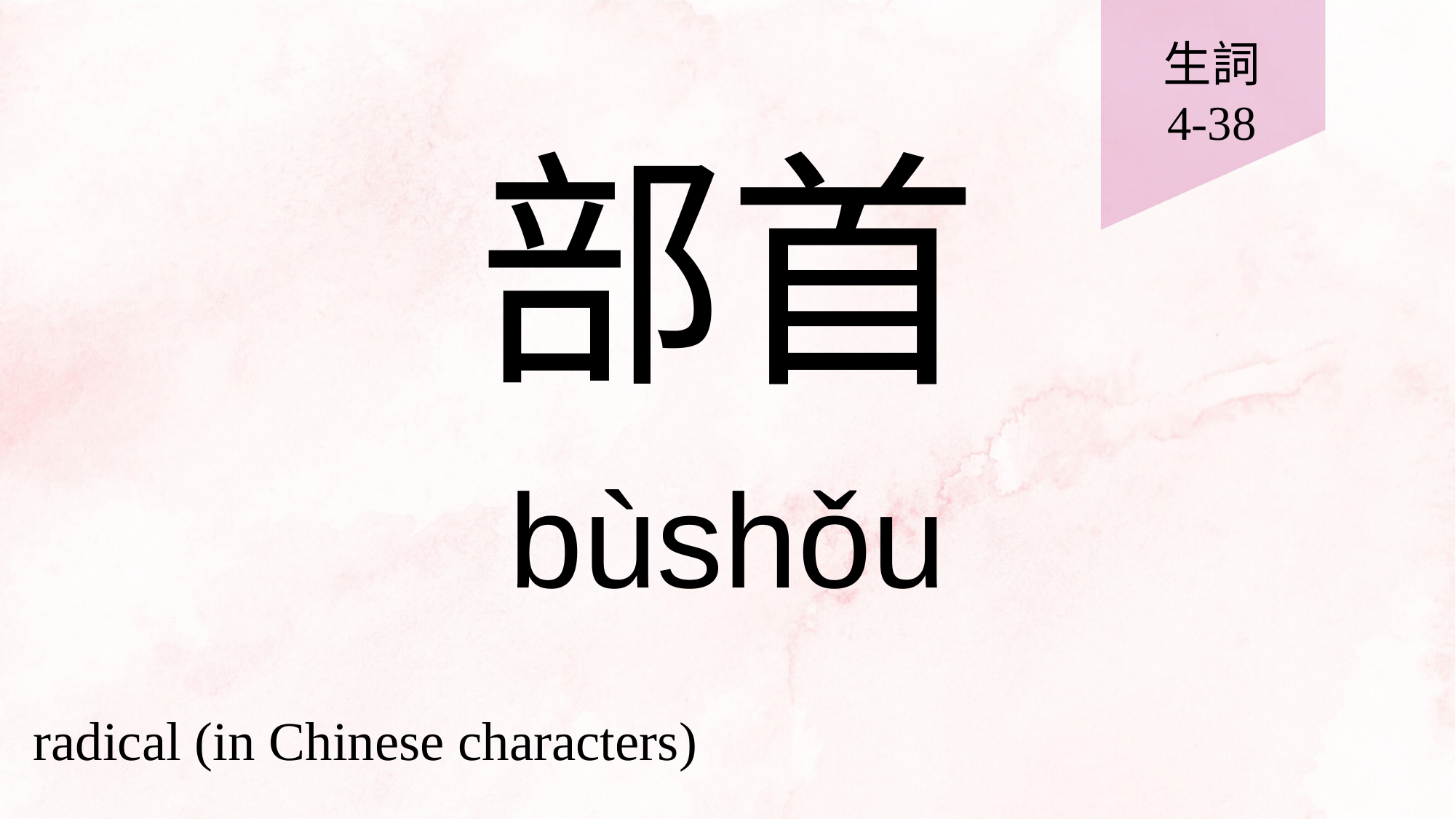

生詞
4-38
# 部首
bùshǒu
radical (in Chinese characters)